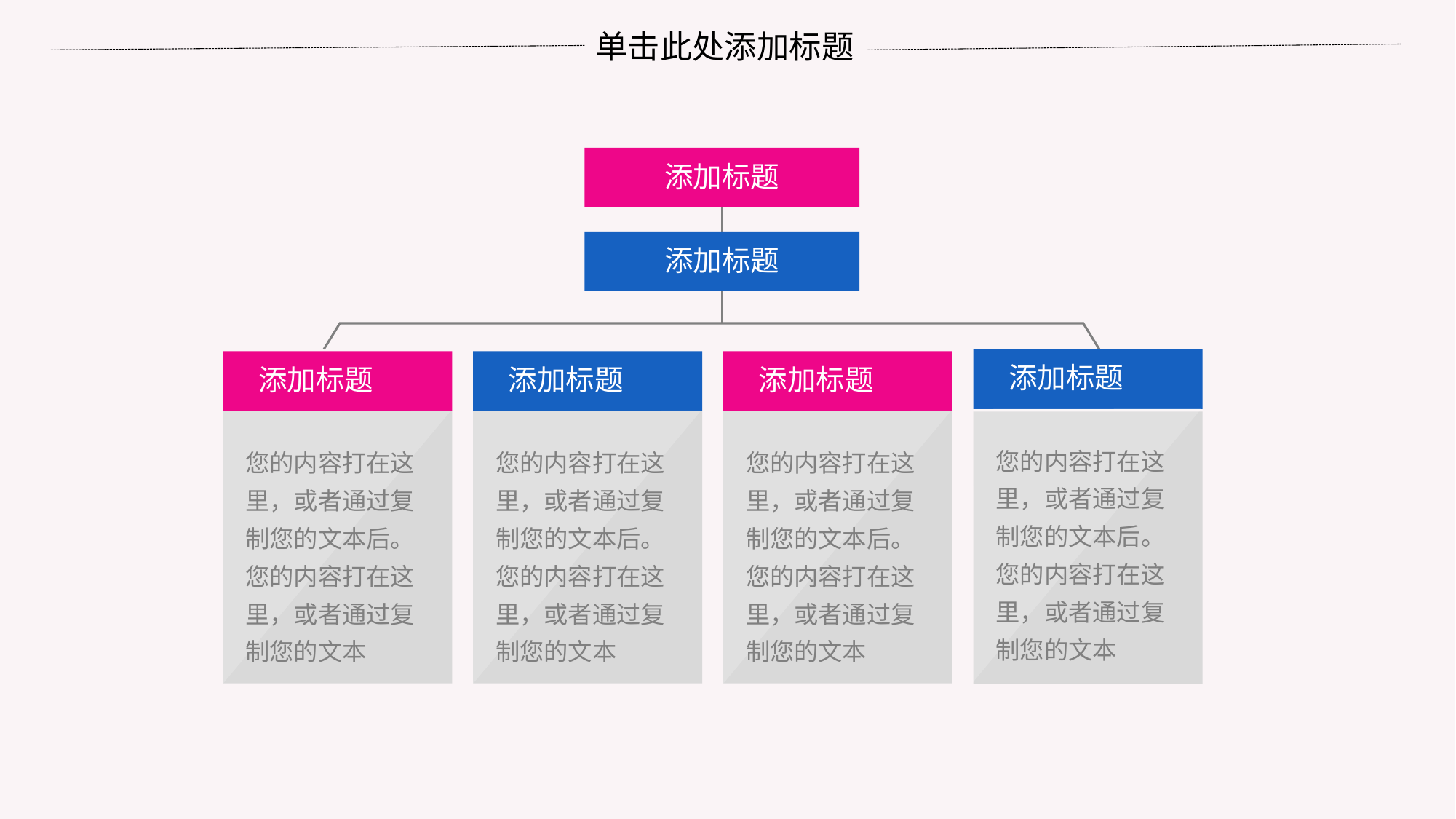

单击此处添加标题

添加标题

添加标题

添加标题

您的内容打在这里，或者通过复制您的文本后。您的内容打在这里，或者通过复制您的文本

添加标题

您的内容打在这里，或者通过复制您的文本后。您的内容打在这里，或者通过复制您的文本

添加标题

您的内容打在这里，或者通过复制您的文本后。您的内容打在这里，或者通过复制您的文本

添加标题

您的内容打在这里，或者通过复制您的文本后。您的内容打在这里，或者通过复制您的文本